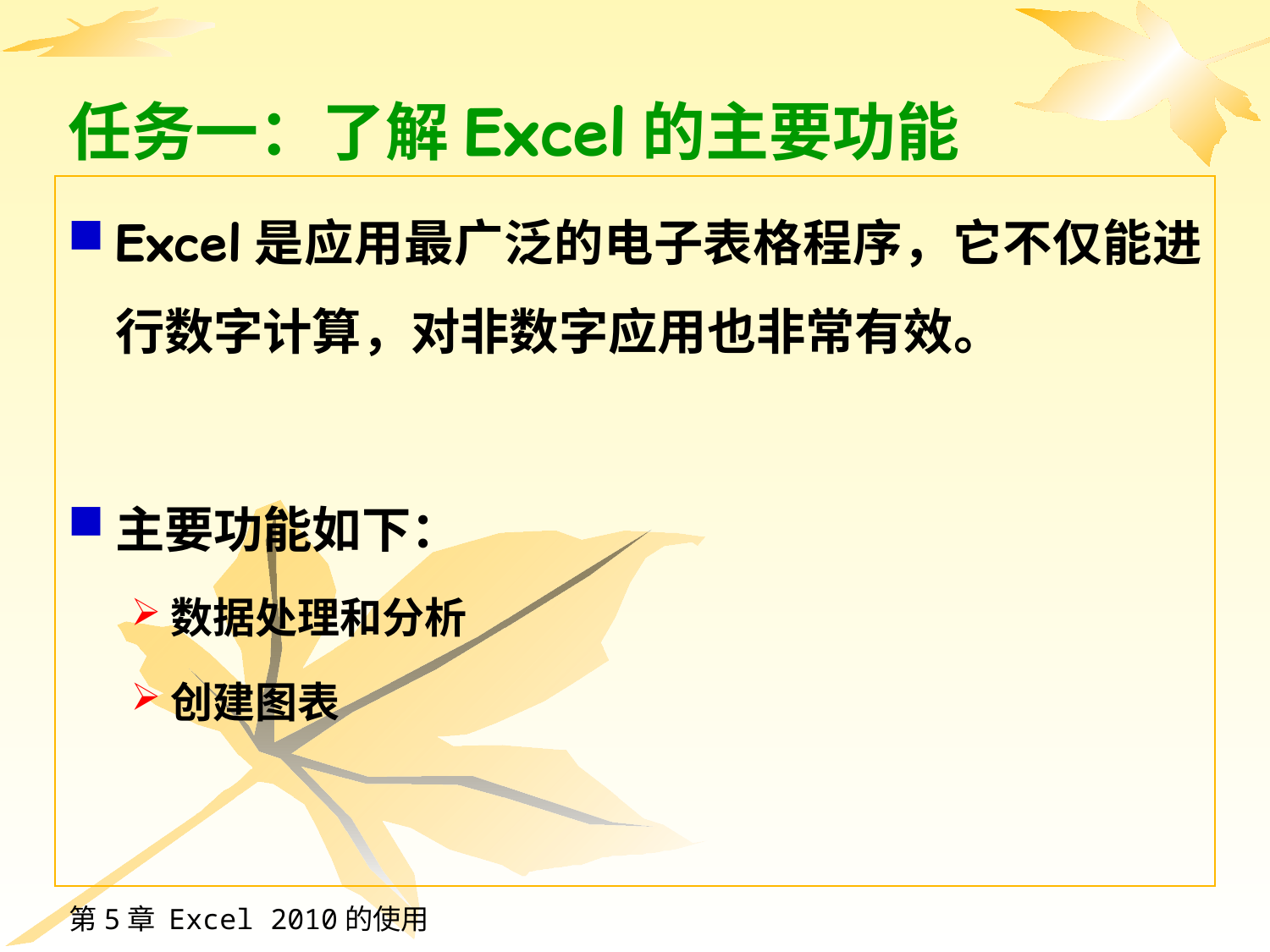

# 任务一：了解Excel的主要功能
Excel是应用最广泛的电子表格程序，它不仅能进行数字计算，对非数字应用也非常有效。

主要功能如下：
数据处理和分析
创建图表